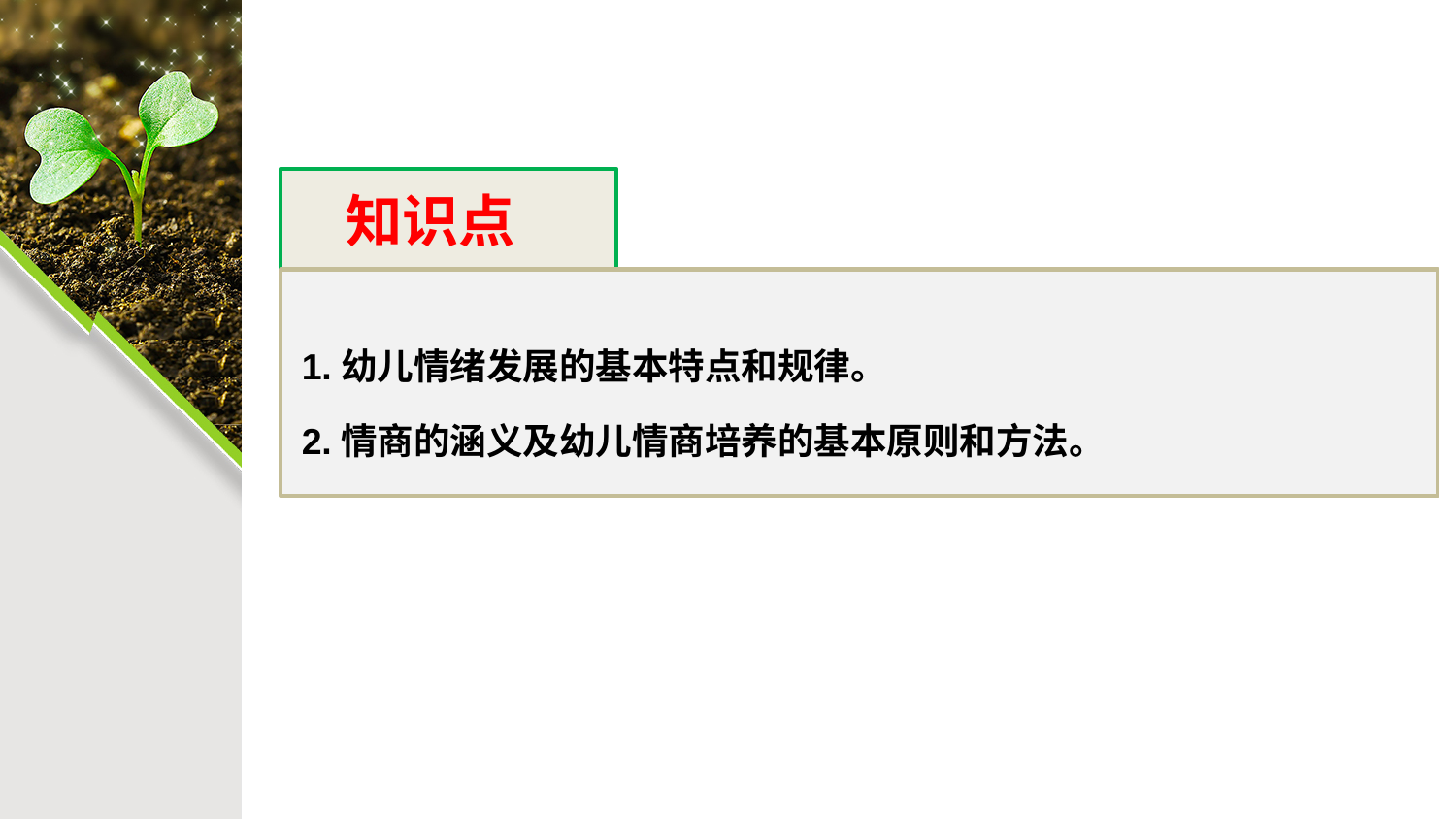

知识点

1.幼儿情绪发展的基本特点和规律。
2.情商的涵义及幼儿情商培养的基本原则和方法。